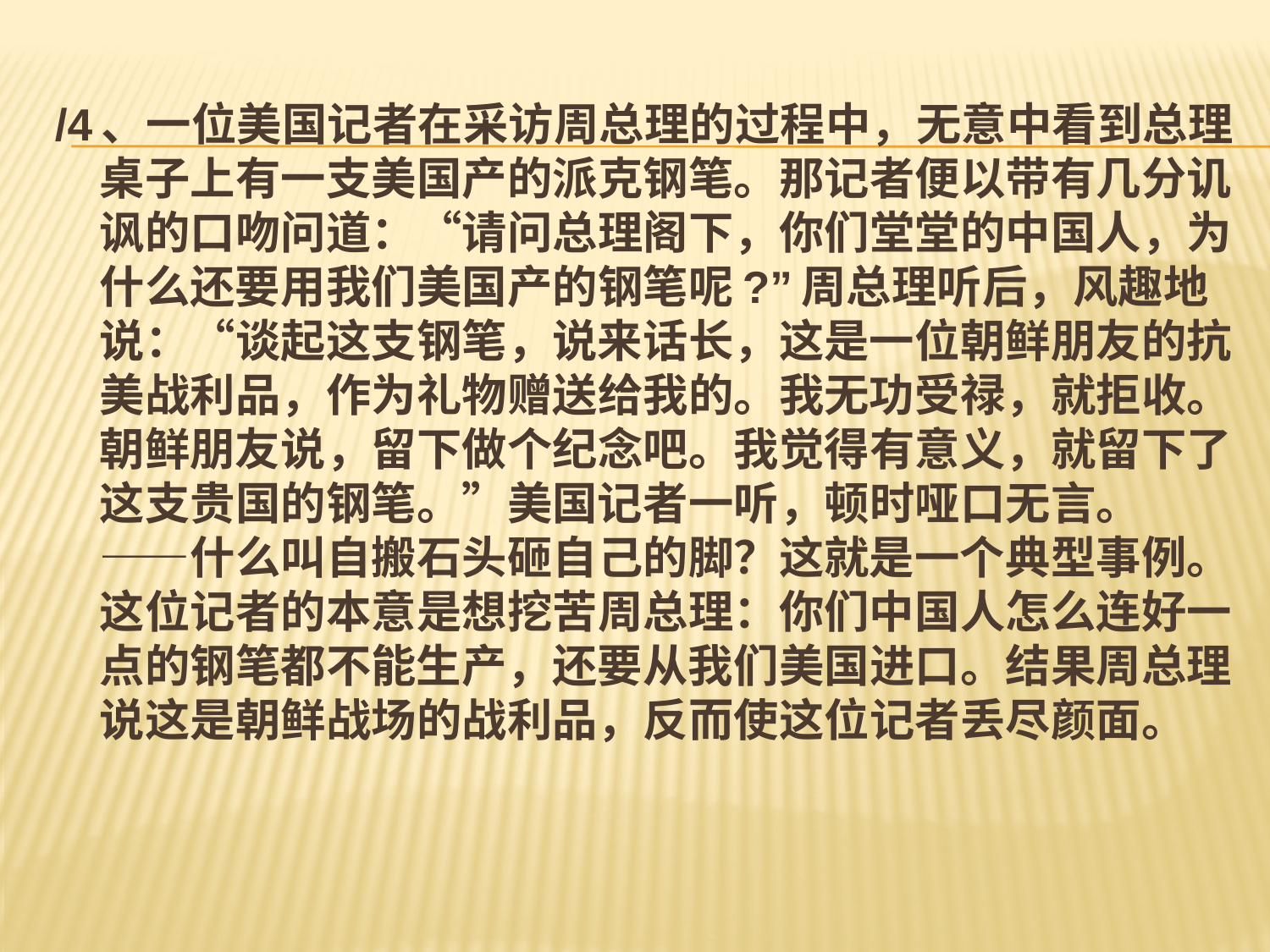

#
/4、一位美国记者在采访周总理的过程中，无意中看到总理桌子上有一支美国产的派克钢笔。那记者便以带有几分讥讽的口吻问道：“请问总理阁下，你们堂堂的中国人，为什么还要用我们美国产的钢笔呢?”周总理听后，风趣地说：“谈起这支钢笔，说来话长，这是一位朝鲜朋友的抗美战利品，作为礼物赠送给我的。我无功受禄，就拒收。朝鲜朋友说，留下做个纪念吧。我觉得有意义，就留下了这支贵国的钢笔。”美国记者一听，顿时哑口无言。
——什么叫自搬石头砸自己的脚？这就是一个典型事例。这位记者的本意是想挖苦周总理：你们中国人怎么连好一点的钢笔都不能生产，还要从我们美国进口。结果周总理说这是朝鲜战场的战利品，反而使这位记者丢尽颜面。